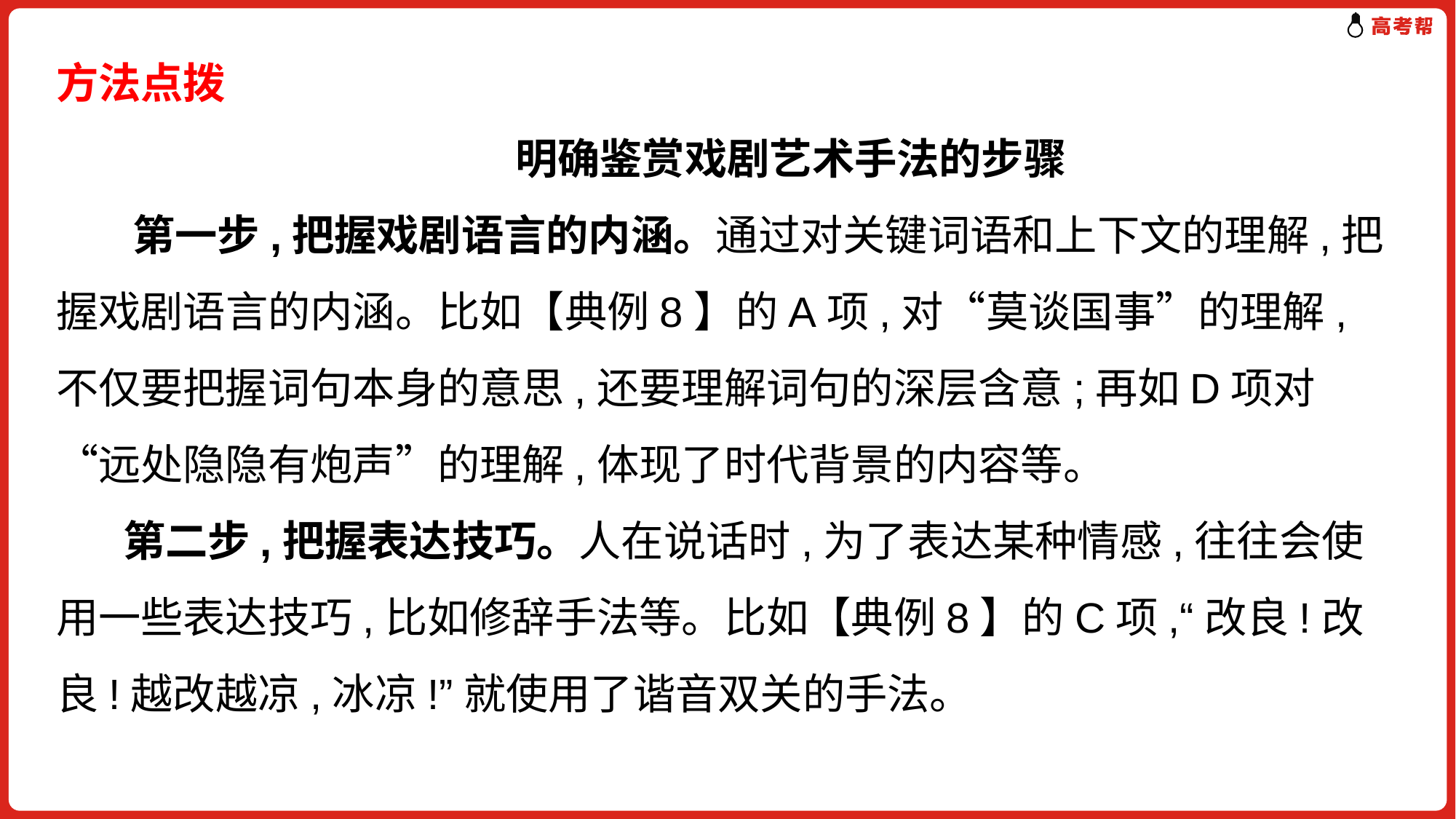

方法点拨
　　　明确鉴赏戏剧艺术手法的步骤
       第一步,把握戏剧语言的内涵。通过对关键词语和上下文的理解,把握戏剧语言的内涵。比如【典例8】的A项,对“莫谈国事”的理解,不仅要把握词句本身的意思,还要理解词句的深层含意;再如D项对“远处隐隐有炮声”的理解,体现了时代背景的内容等。
      第二步,把握表达技巧。人在说话时,为了表达某种情感,往往会使用一些表达技巧,比如修辞手法等。比如【典例8】的C项,“改良!改良!越改越凉,冰凉!”就使用了谐音双关的手法。